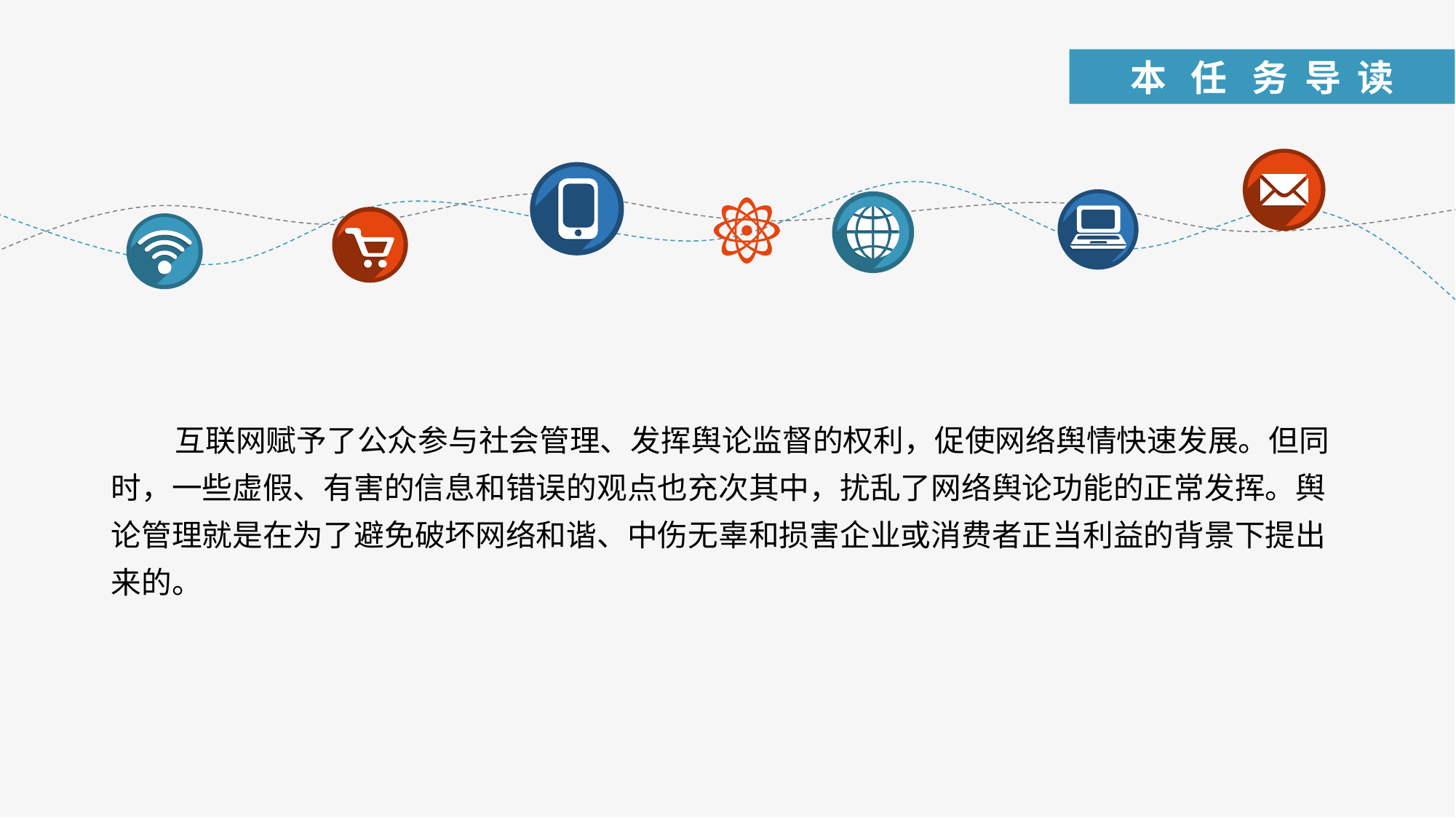

本   任   务  导  读

互联网赋予了公众参与社会管理、发挥舆论监督的权利，促使网络舆情快速发展。但同时，一些虚假、有害的信息和错误的观点也充次其中，扰乱了网络舆论功能的正常发挥。舆论管理就是在为了避免破坏网络和谐、中伤无辜和损害企业或消费者正当利益的背景下提出来的。